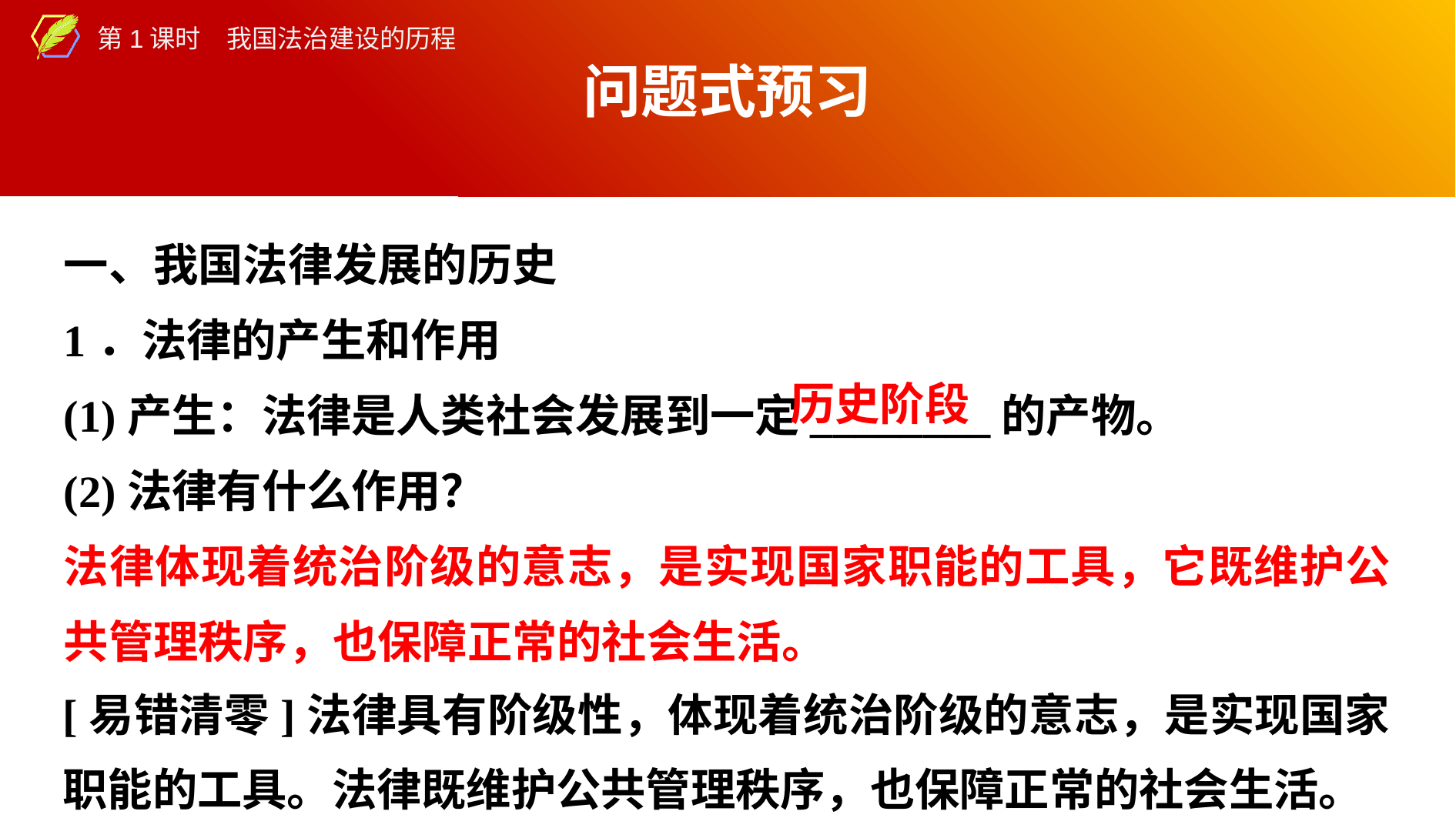

问题式预习
一、我国法律发展的历史
1．法律的产生和作用
(1)产生：法律是人类社会发展到一定________的产物。
(2)法律有什么作用？
法律体现着统治阶级的意志，是实现国家职能的工具，它既维护公共管理秩序，也保障正常的社会生活。
历史阶段
[易错清零]法律具有阶级性，体现着统治阶级的意志，是实现国家职能的工具。法律既维护公共管理秩序，也保障正常的社会生活。